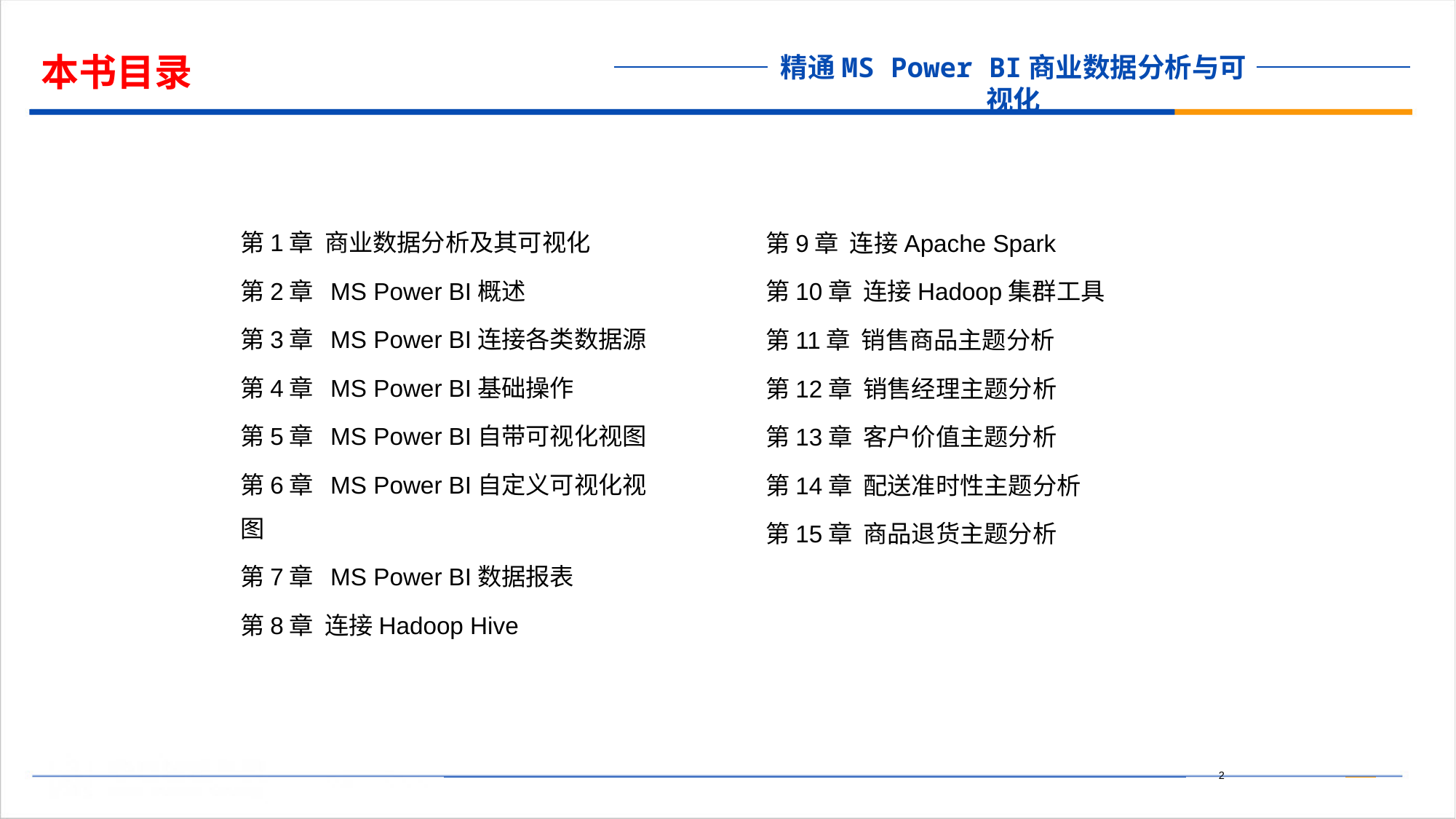

本书目录
第1章  商业数据分析及其可视化
第2章  MS Power BI概述
第3章  MS Power BI连接各类数据源
第4章  MS Power BI基础操作
第5章  MS Power BI自带可视化视图
第6章  MS Power BI自定义可视化视图
第7章  MS Power BI数据报表
第8章  连接Hadoop Hive
第9章  连接Apache Spark
第10章  连接Hadoop集群工具
第11章  销售商品主题分析
第12章  销售经理主题分析
第13章  客户价值主题分析
第14章  配送准时性主题分析
第15章  商品退货主题分析